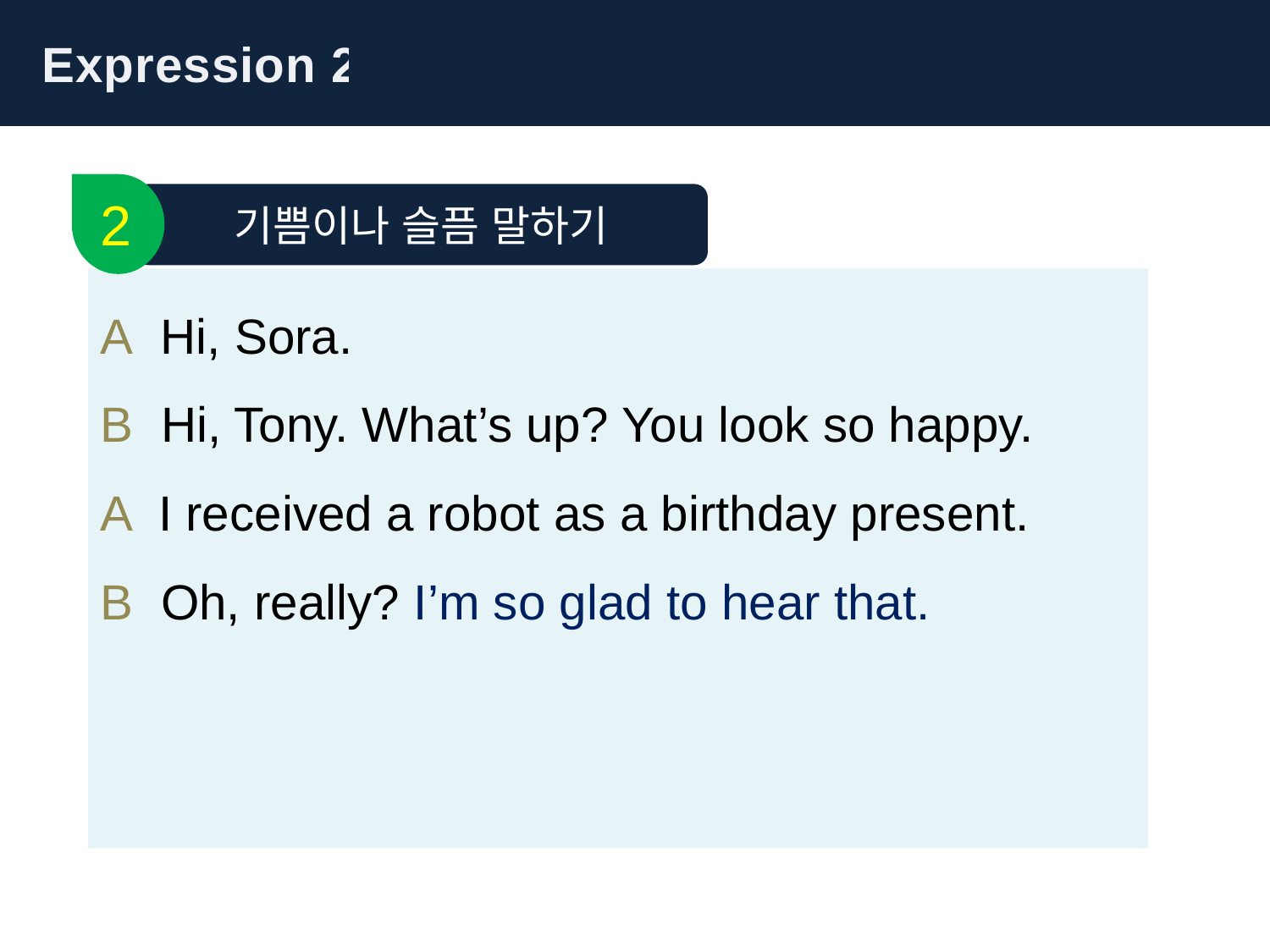

Expression 2

2
기쁨이나 슬픔 말하기
A  Hi, Sora.
B  Hi, Tony. What’s up? You look so happy.
A  I received a robot as a birthday present.
B  Oh, really? I’m so glad to hear that.